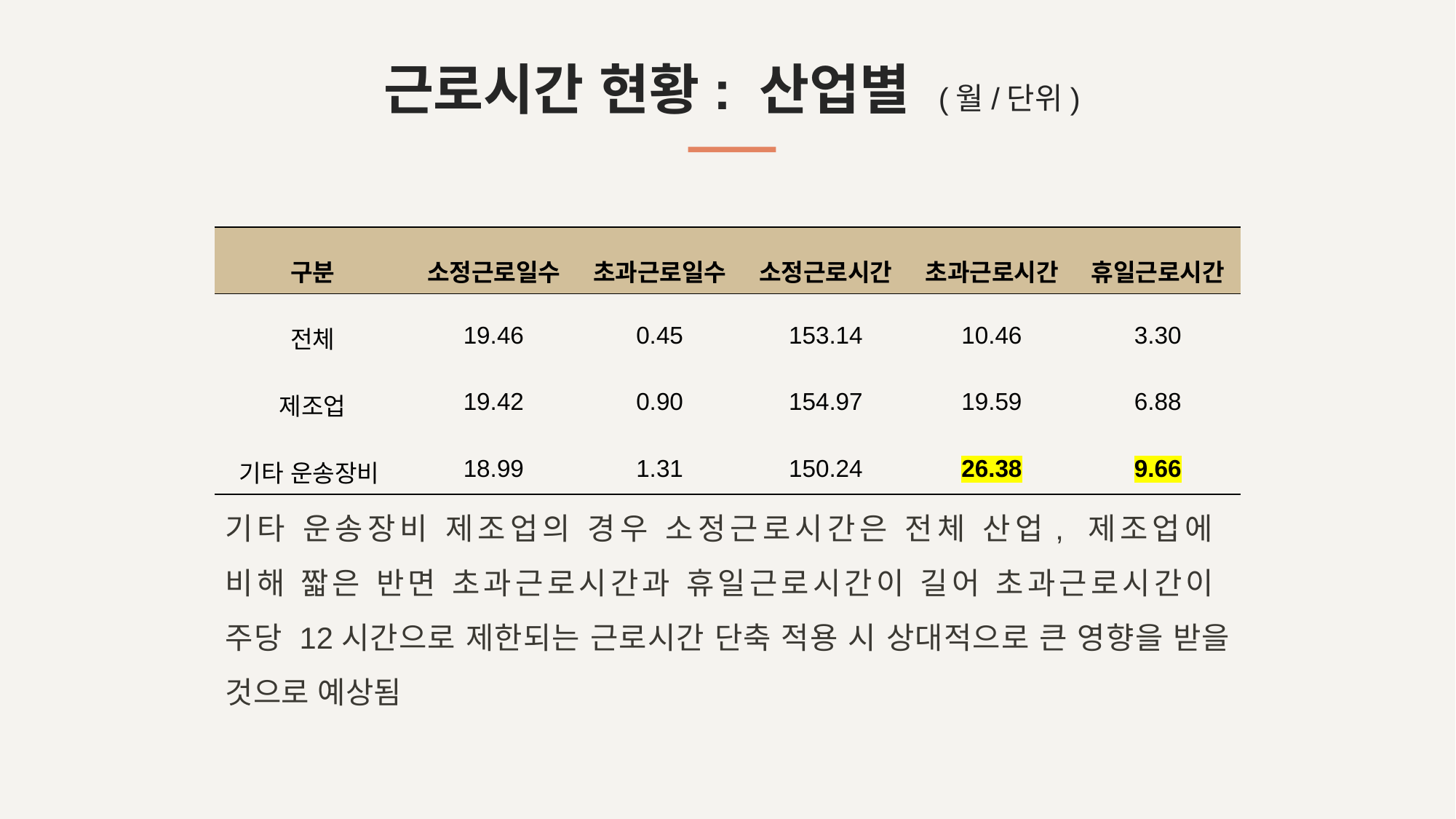

# 근로시간 현황: 산업별 (월/단위)

| 구분 | 소정근로일수 | 초과근로일수 | 소정근로시간 | 초과근로시간 | 휴일근로시간 |
| --- | --- | --- | --- | --- | --- |
| 전체 | 19.46 | 0.45 | 153.14 | 10.46 | 3.30 |
| 제조업 | 19.42 | 0.90 | 154.97 | 19.59 | 6.88 |
| 기타 운송장비 | 18.99 | 1.31 | 150.24 | 26.38 | 9.66 |

기타 운송장비 제조업의 경우 소정근로시간은 전체 산업, 제조업에
비해 짧은 반면 초과근로시간과 휴일근로시간이 길어 초과근로시간이
주당 12시간으로 제한되는 근로시간 단축 적용 시 상대적으로 큰 영향을 받을 것으로 예상됨